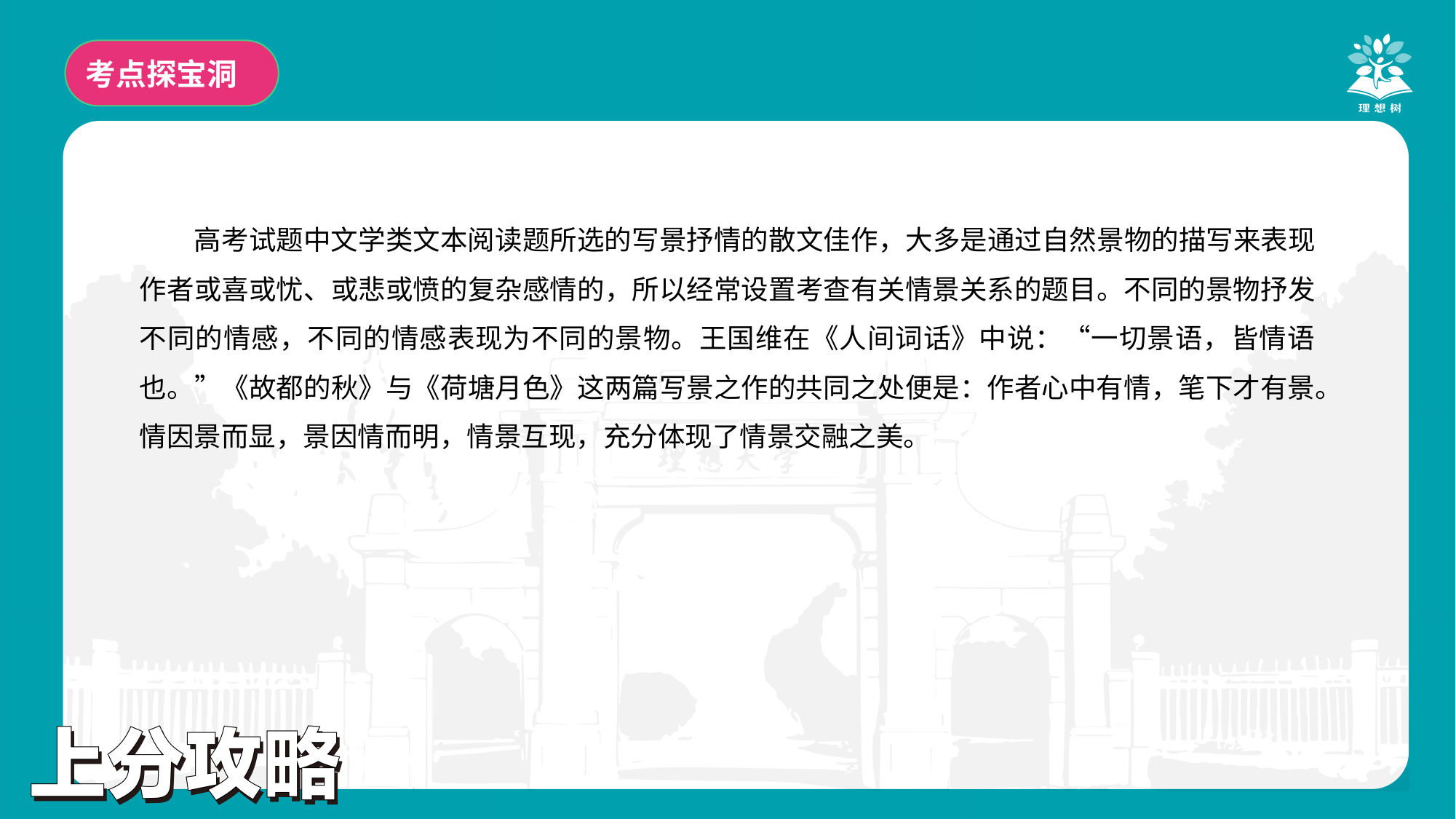

考点探宝洞
高考试题中文学类文本阅读题所选的写景抒情的散文佳作，大多是通过自然景物的描写来表现作者或喜或忧、或悲或愤的复杂感情的，所以经常设置考查有关情景关系的题目。不同的景物抒发不同的情感，不同的情感表现为不同的景物。王国维在《人间词话》中说：“一切景语，皆情语也。”《故都的秋》与《荷塘月色》这两篇写景之作的共同之处便是：作者心中有情，笔下才有景。情因景而显，景因情而明，情景互现，充分体现了情景交融之美。